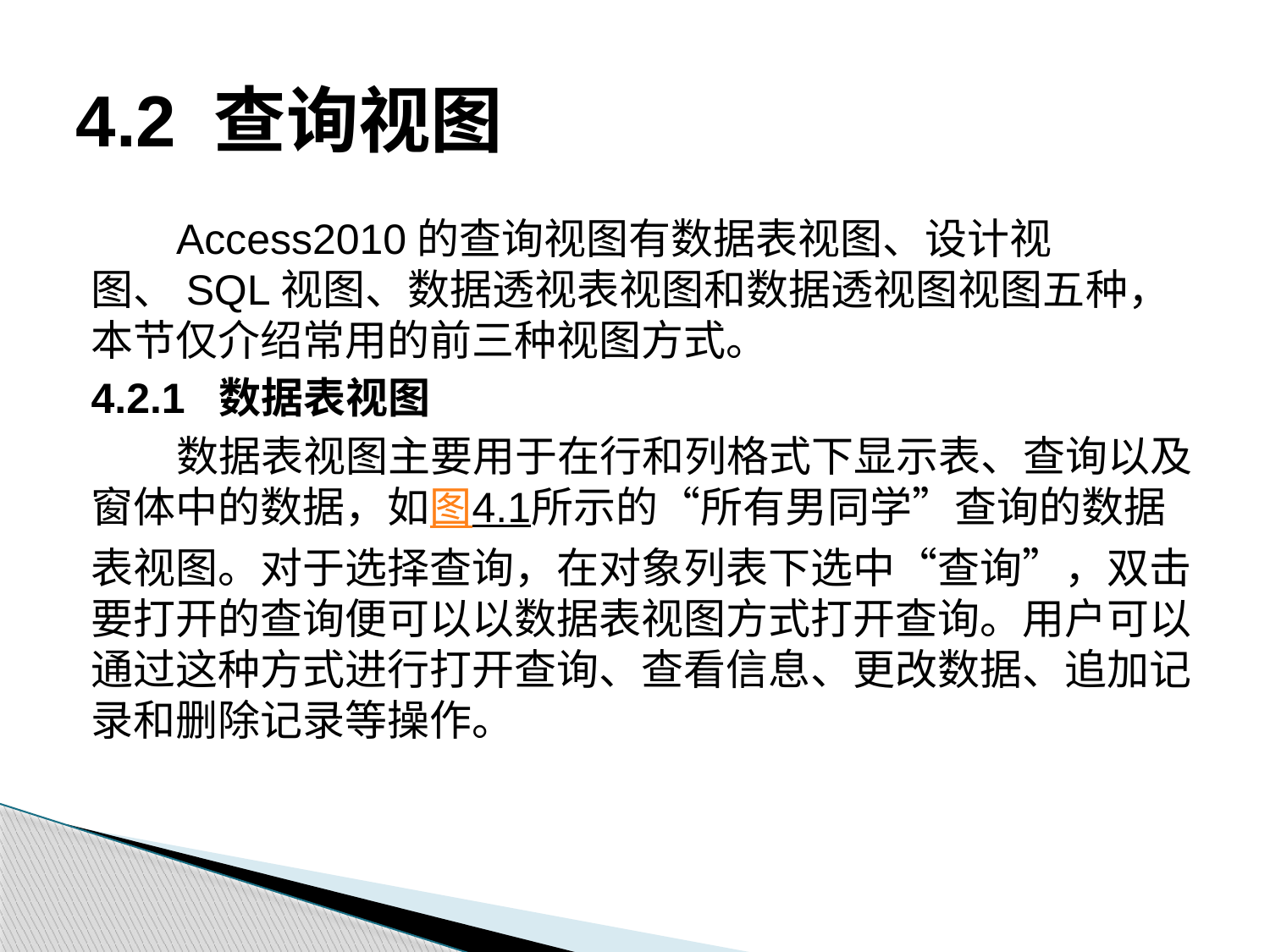

# 4.2 查询视图
Access2010的查询视图有数据表视图、设计视图、SQL视图、数据透视表视图和数据透视图视图五种，本节仅介绍常用的前三种视图方式。
4.2.1  数据表视图
数据表视图主要用于在行和列格式下显示表、查询以及窗体中的数据，如图4.1所示的“所有男同学”查询的数据表视图。对于选择查询，在对象列表下选中“查询”，双击要打开的查询便可以以数据表视图方式打开查询。用户可以通过这种方式进行打开查询、查看信息、更改数据、追加记录和删除记录等操作。